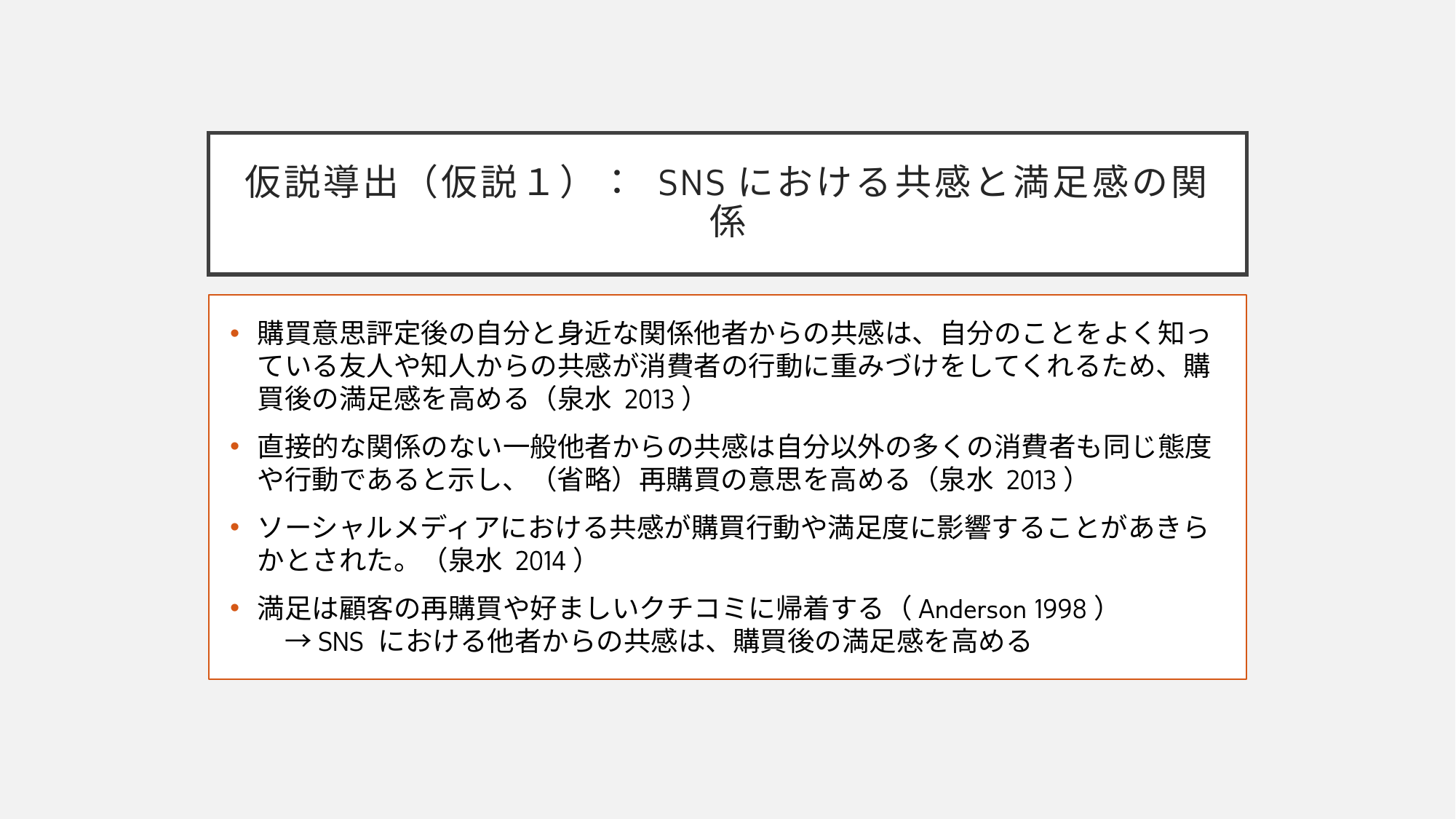

# 仮説導出（仮説１）： SNSにおける共感と満足感の関係
購買意思評定後の自分と身近な関係他者からの共感は、自分のことをよく知っている友人や知人からの共感が消費者の行動に重みづけをしてくれるため、購買後の満足感を高める（泉水 2013）
直接的な関係のない一般他者からの共感は自分以外の多くの消費者も同じ態度や行動であると示し、（省略）再購買の意思を高める（泉水 2013）
ソーシャルメディアにおける共感が購買行動や満足度に影響することがあきらかとされた。（泉水 2014）
満足は顧客の再購買や好ましいクチコミに帰着する（Anderson 1998）　　　　→SNS における他者からの共感は、購買後の満足感を高める